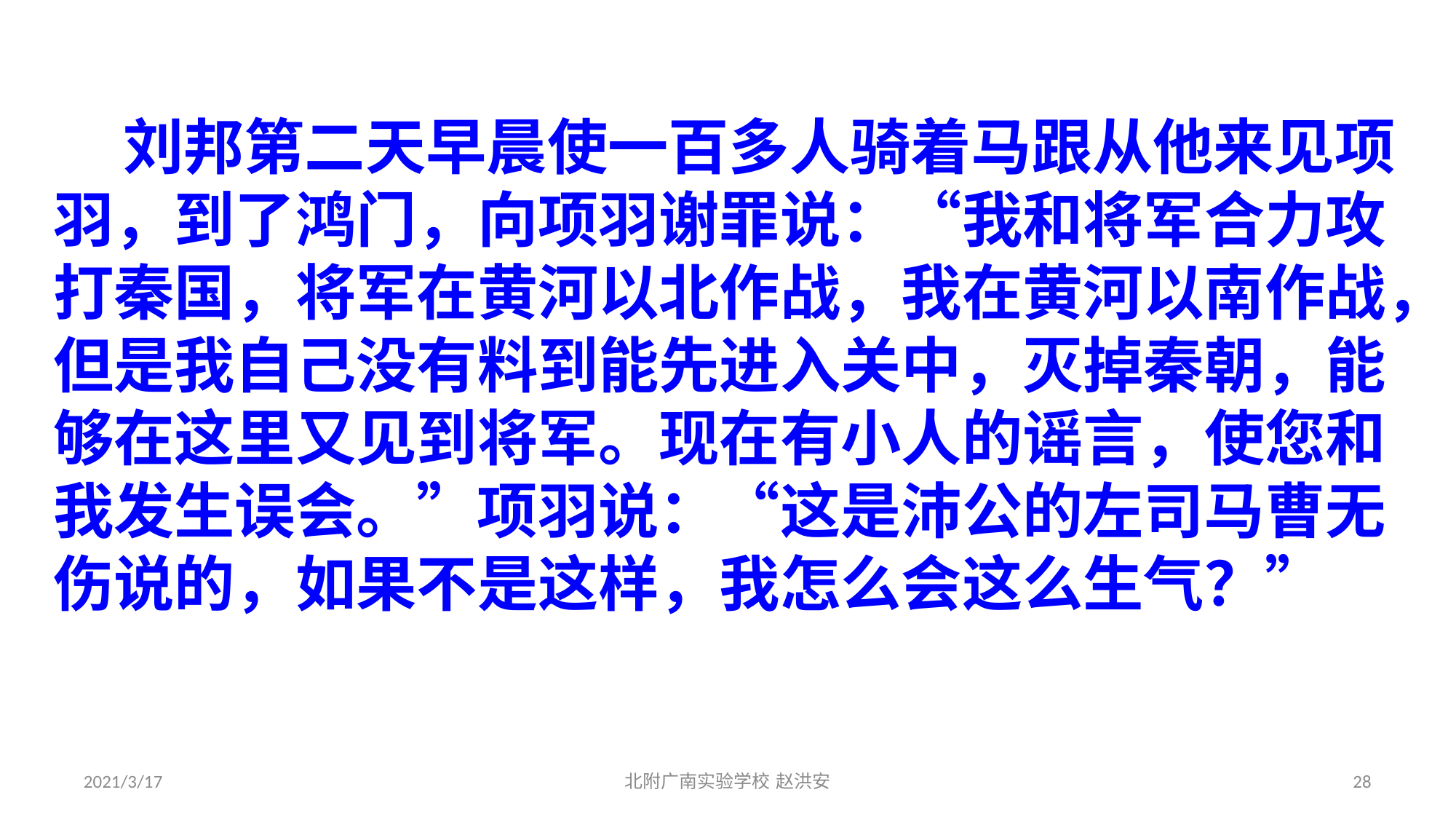

刘邦第二天早晨使一百多人骑着马跟从他来见项羽，到了鸿门，向项羽谢罪说：“我和将军合力攻打秦国，将军在黄河以北作战，我在黄河以南作战，但是我自己没有料到能先进入关中，灭掉秦朝，能够在这里又见到将军。现在有小人的谣言，使您和我发生误会。”项羽说：“这是沛公的左司马曹无伤说的，如果不是这样，我怎么会这么生气？”
2021/3/17
北附广南实验学校 赵洪安
28